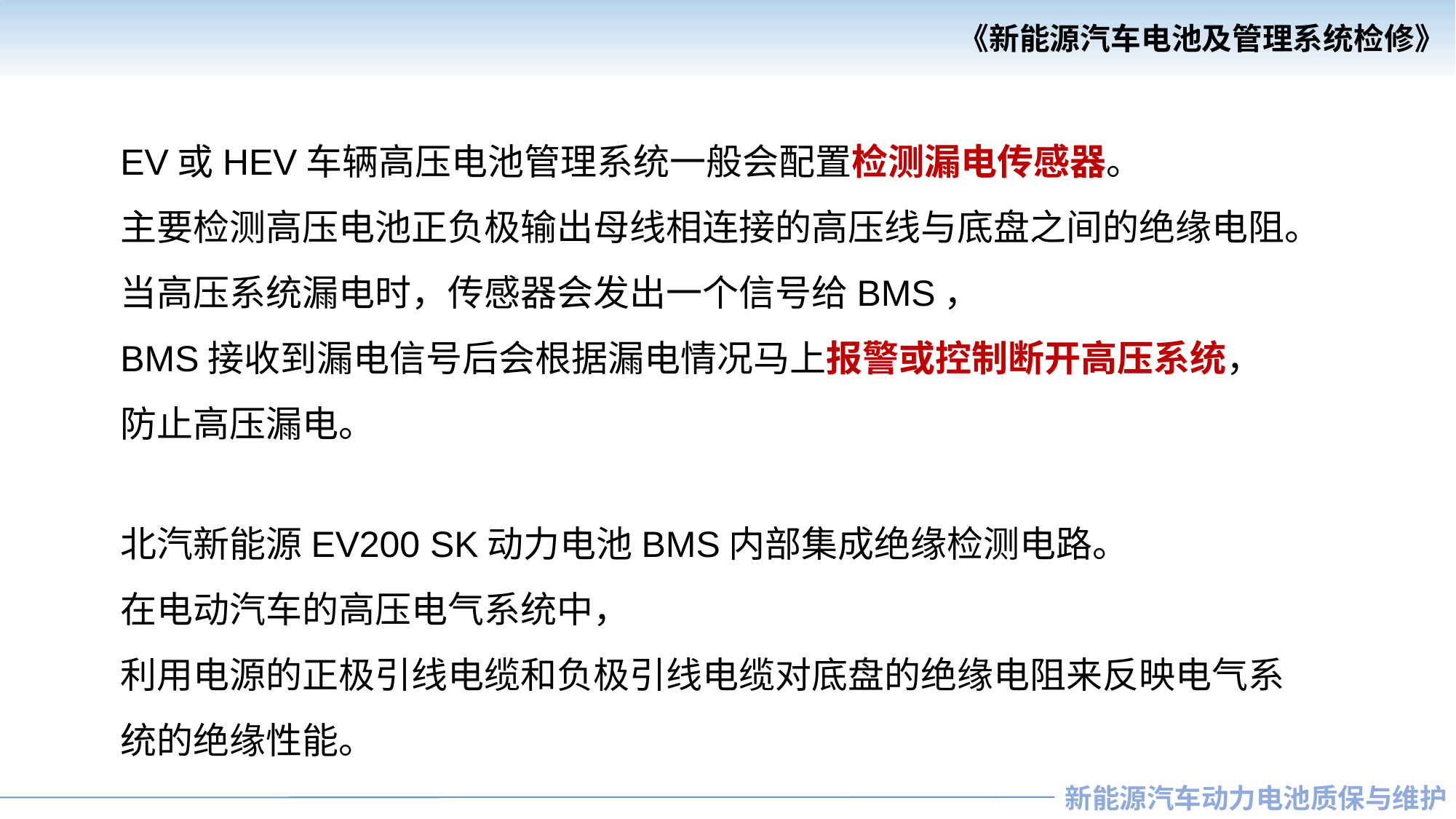

EV或HEV车辆高压电池管理系统一般会配置检测漏电传感器。
主要检测高压电池正负极输出母线相连接的高压线与底盘之间的绝缘电阻。
当高压系统漏电时，传感器会发出一个信号给BMS，
BMS接收到漏电信号后会根据漏电情况马上报警或控制断开高压系统，
防止高压漏电。
北汽新能源EV200 SK动力电池BMS内部集成绝缘检测电路。
在电动汽车的高压电气系统中，
利用电源的正极引线电缆和负极引线电缆对底盘的绝缘电阻来反映电气系统的绝缘性能。